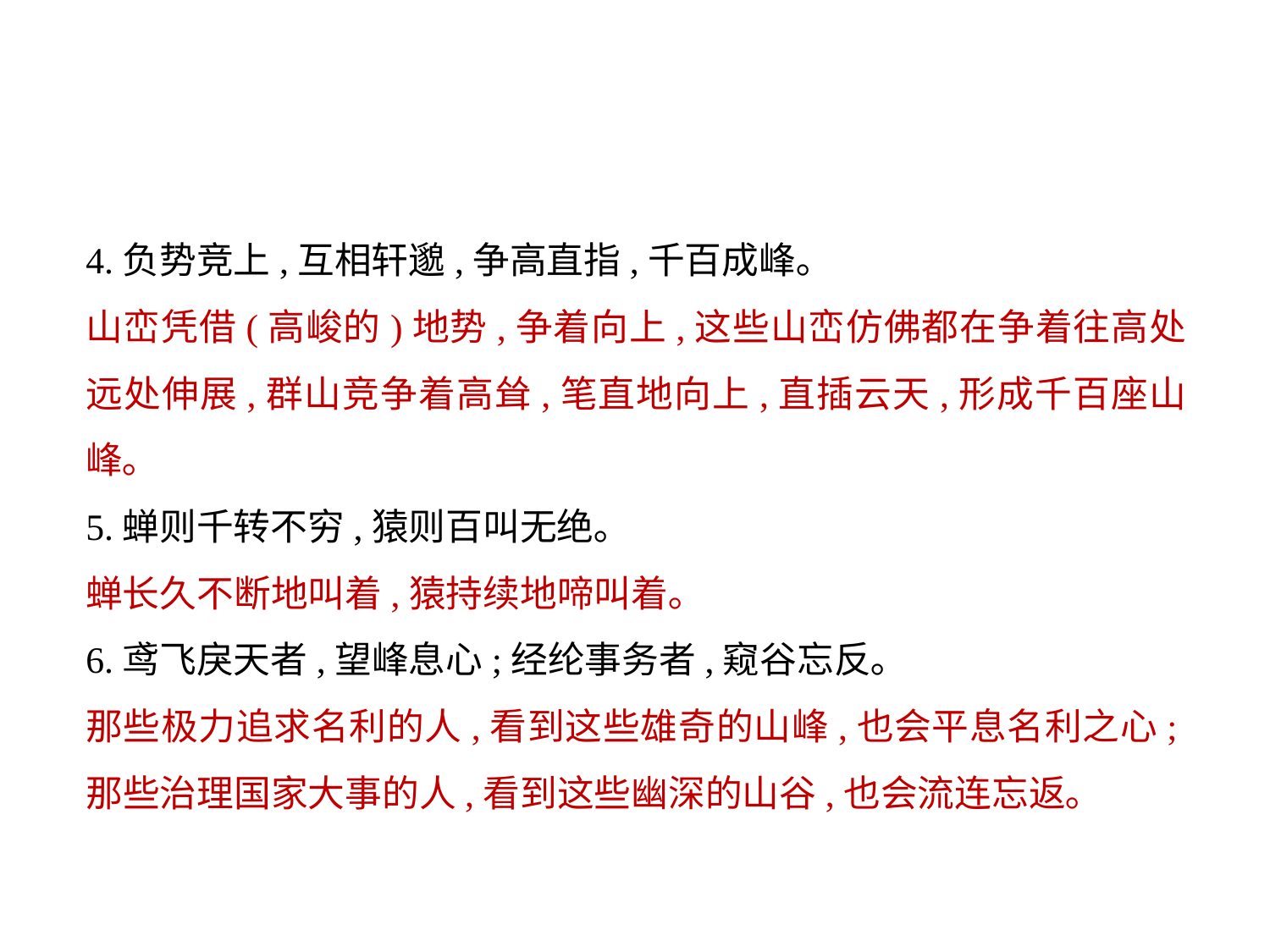

4.负势竞上,互相轩邈,争高直指,千百成峰｡
山峦凭借(高峻的)地势,争着向上,这些山峦仿佛都在争着往高处远处伸展,群山竞争着高耸,笔直地向上,直插云天,形成千百座山峰｡
5.蝉则千转不穷,猿则百叫无绝｡
蝉长久不断地叫着,猿持续地啼叫着｡
6.鸢飞戾天者,望峰息心;经纶事务者,窥谷忘反｡
那些极力追求名利的人,看到这些雄奇的山峰,也会平息名利之心;那些治理国家大事的人,看到这些幽深的山谷,也会流连忘返｡